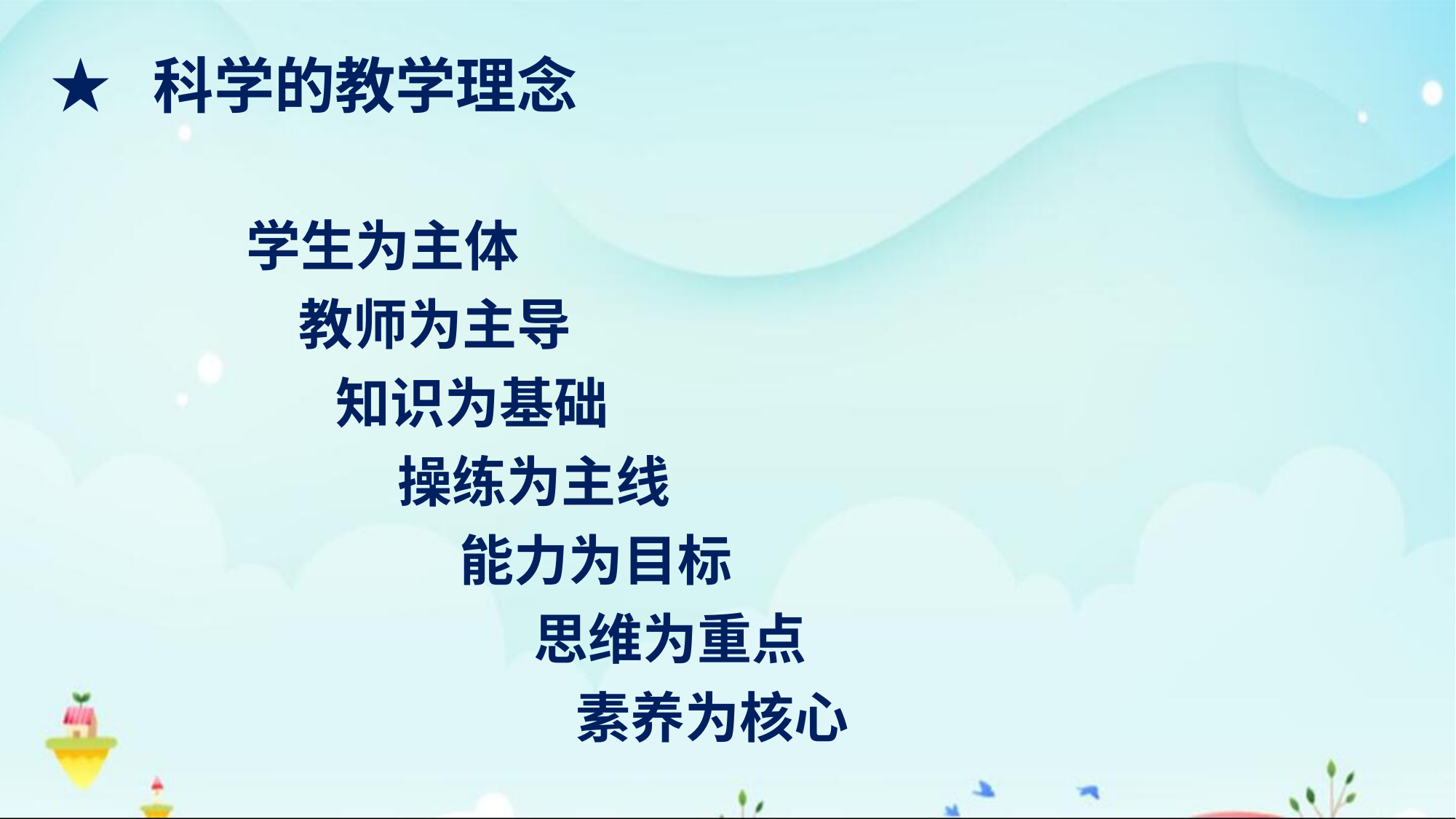

★  科学的教学理念

               学生为主体
                   教师为主导
                      知识为基础
                           操练为主线
                                能力为目标
                                      思维为重点
                                          素养为核心